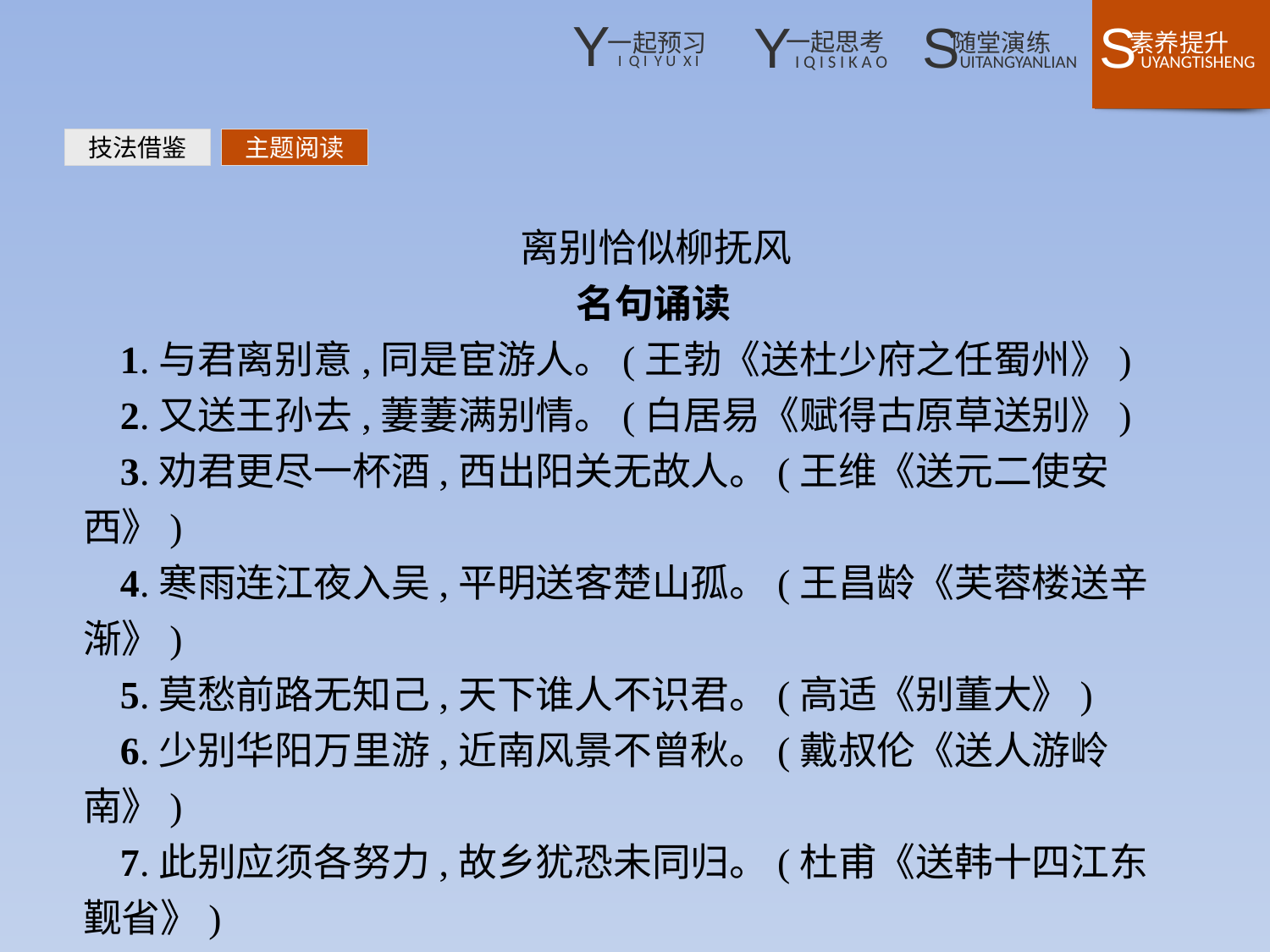

技法借鉴
主题阅读
离别恰似柳抚风
名句诵读
1.与君离别意,同是宦游人。(王勃《送杜少府之任蜀州》)
2.又送王孙去,萋萋满别情。(白居易《赋得古原草送别》)
3.劝君更尽一杯酒,西出阳关无故人。(王维《送元二使安西》)
4.寒雨连江夜入吴,平明送客楚山孤。(王昌龄《芙蓉楼送辛渐》)
5.莫愁前路无知己,天下谁人不识君。(高适《别董大》)
6.少别华阳万里游,近南风景不曾秋。(戴叔伦《送人游岭南》)
7.此别应须各努力,故乡犹恐未同归。(杜甫《送韩十四江东觐省》)